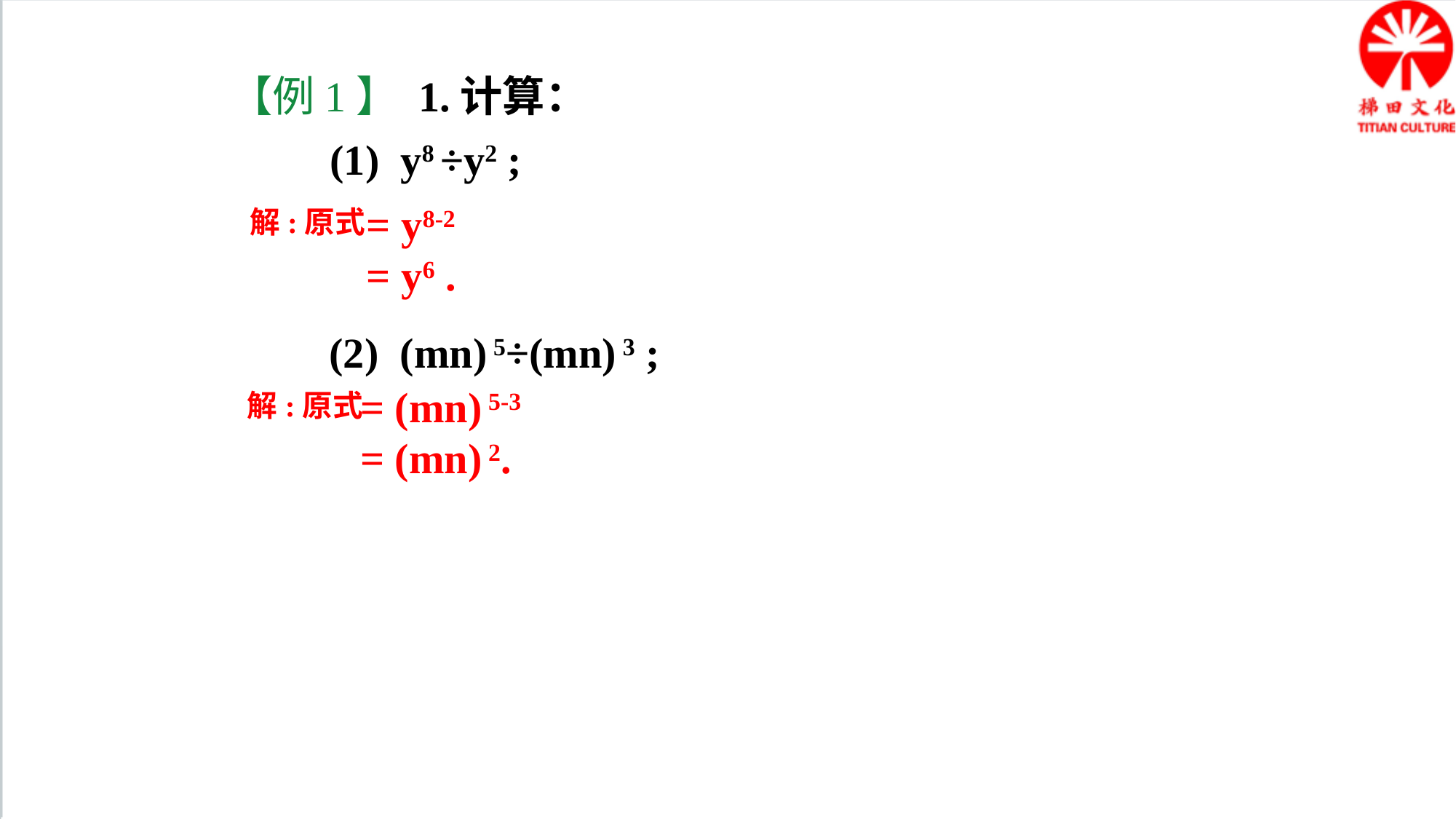

【例1】 1.计算：
(1)  y8 ÷y2 ;
= y8-2
= y6 .
解:原式
(2)  (mn) 5÷(mn) 3 ;
= (mn) 5-3
= (mn) 2.
解:原式